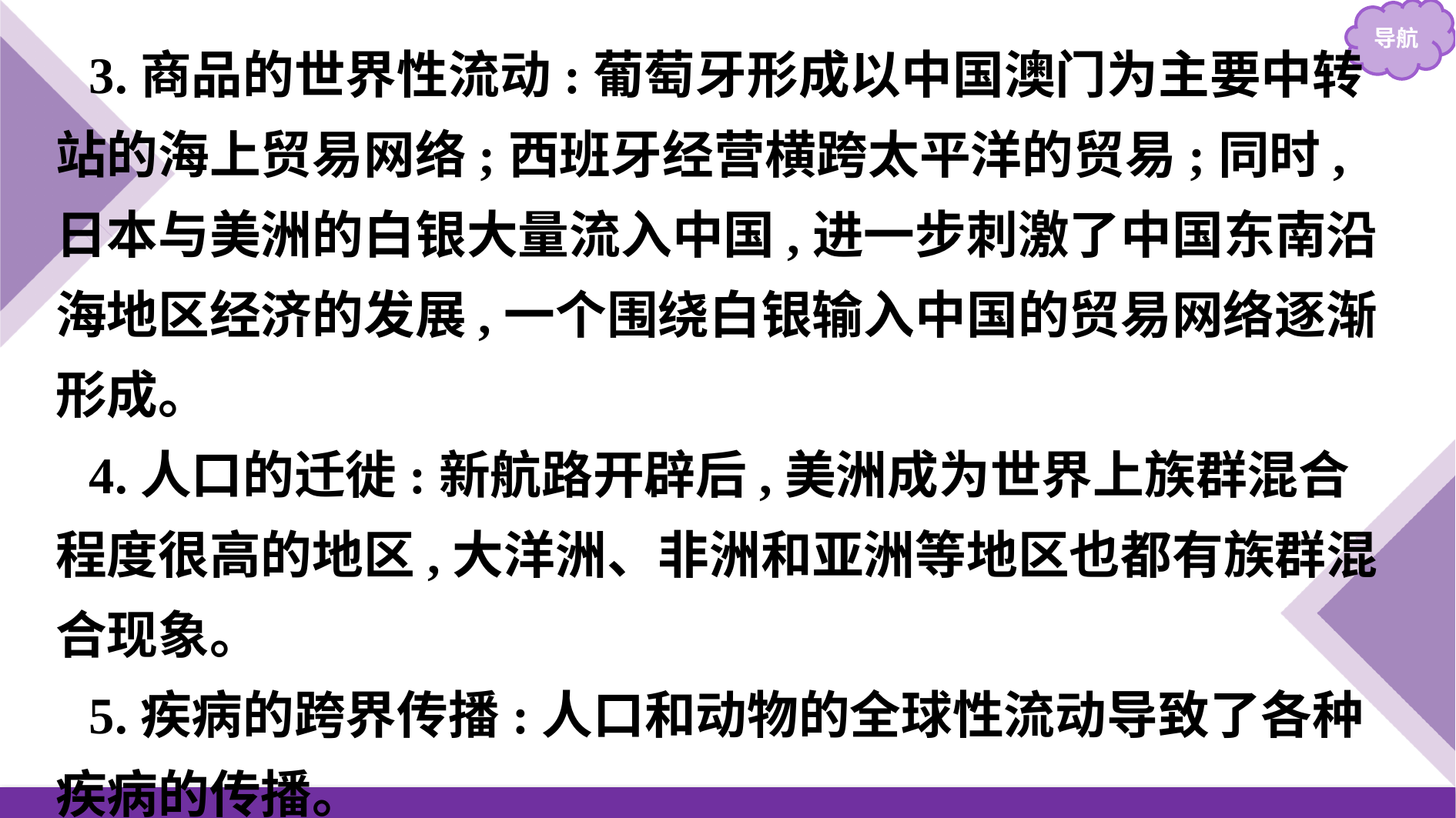

3.商品的世界性流动:葡萄牙形成以中国澳门为主要中转站的海上贸易网络;西班牙经营横跨太平洋的贸易;同时,日本与美洲的白银大量流入中国,进一步刺激了中国东南沿海地区经济的发展,一个围绕白银输入中国的贸易网络逐渐形成。
4.人口的迁徙:新航路开辟后,美洲成为世界上族群混合程度很高的地区,大洋洲、非洲和亚洲等地区也都有族群混合现象。
5.疾病的跨界传播:人口和动物的全球性流动导致了各种疾病的传播。